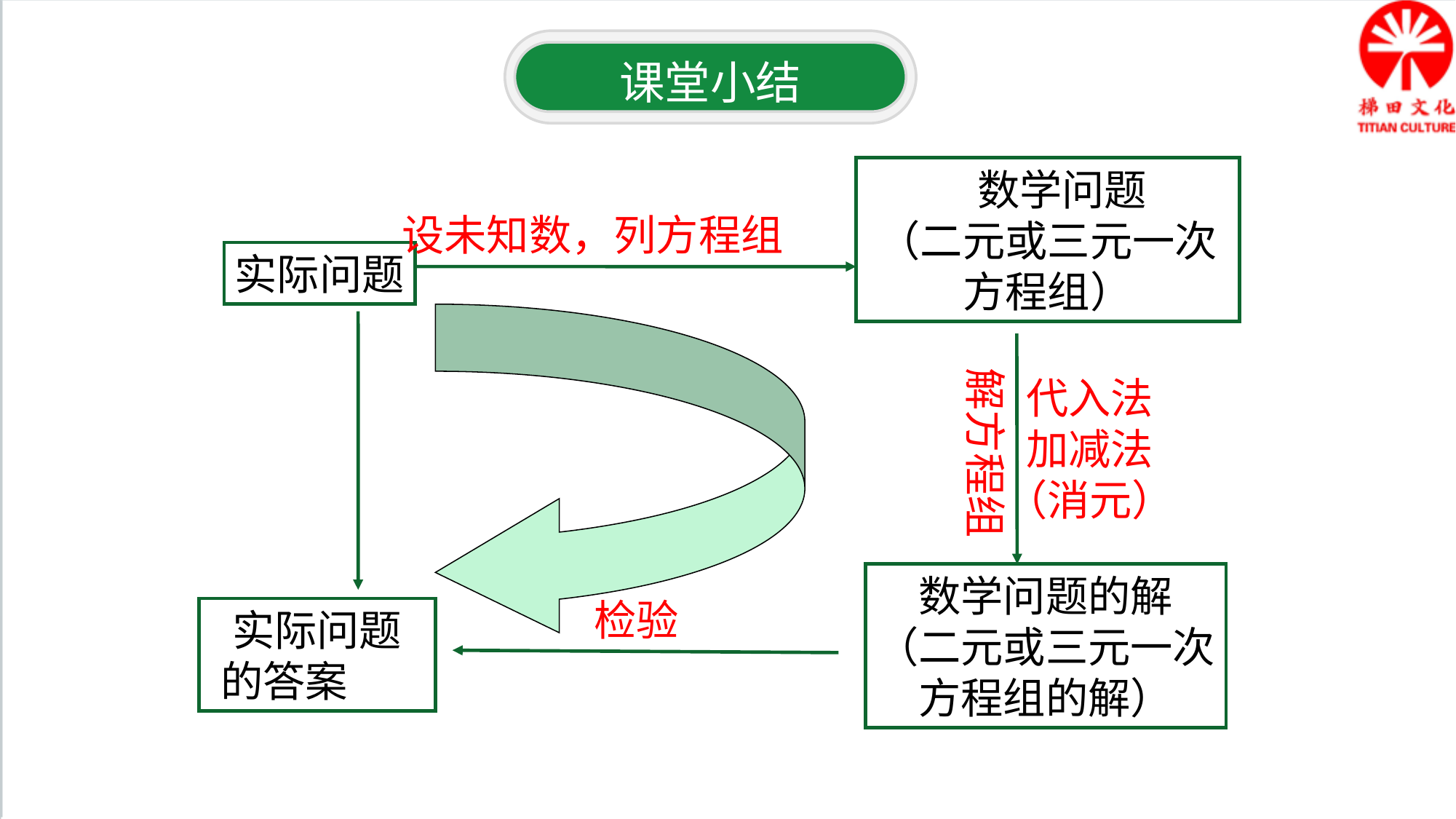

课堂小结
  数学问题
（二元或三元一次方程组）
  设未知数，列方程组

实际问题

解方程组
代入法
加减法
（消元）
数学问题的解
（二元或三元一次
方程组的解）
检验

实际问题
的答案